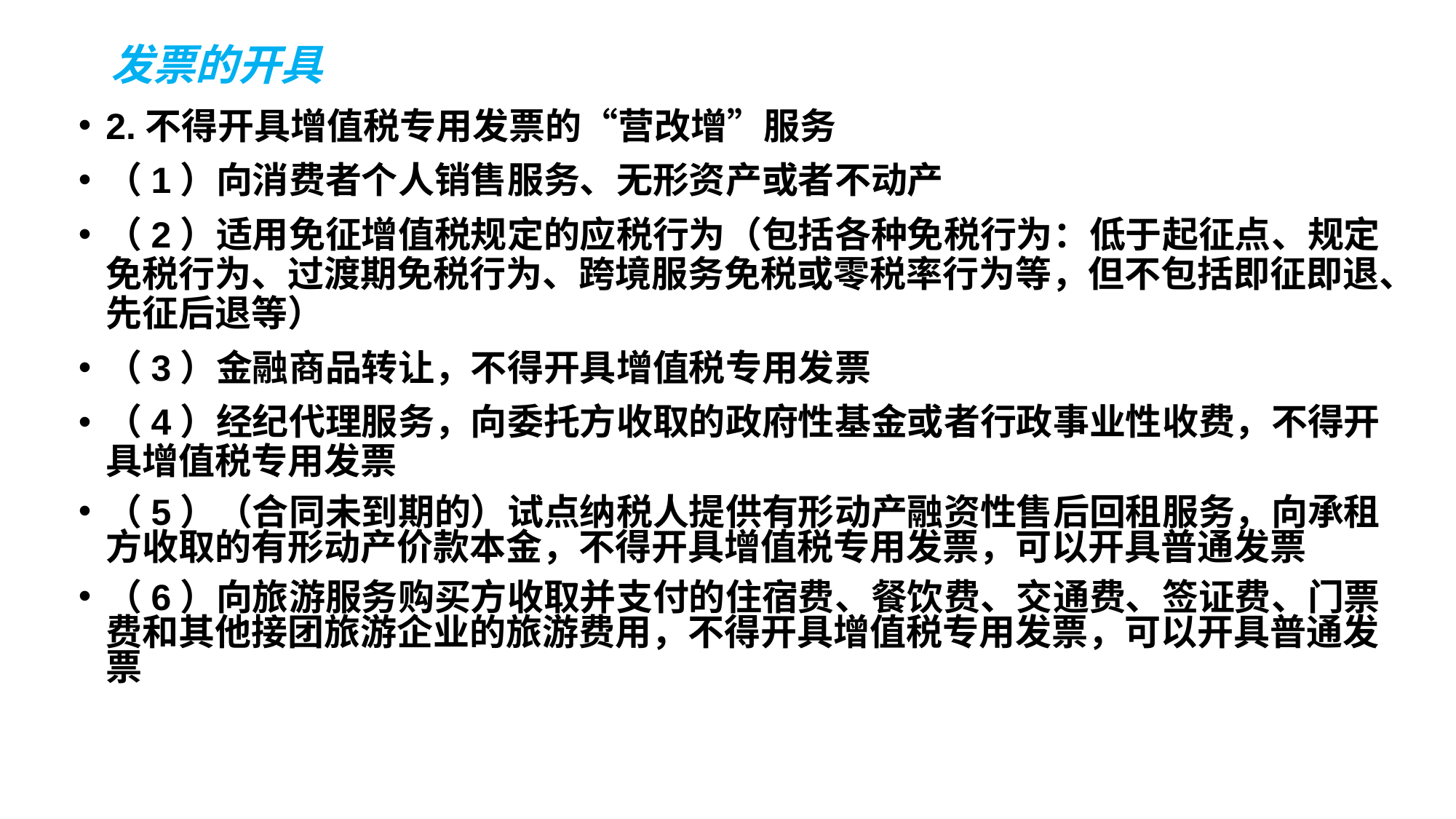

# 发票的开具
2.不得开具增值税专用发票的“营改增”服务
（1）向消费者个人销售服务、无形资产或者不动产
（2）适用免征增值税规定的应税行为（包括各种免税行为：低于起征点、规定免税行为、过渡期免税行为、跨境服务免税或零税率行为等，但不包括即征即退、先征后退等）
（3）金融商品转让，不得开具增值税专用发票
（4）经纪代理服务，向委托方收取的政府性基金或者行政事业性收费，不得开具增值税专用发票
（5）（合同未到期的）试点纳税人提供有形动产融资性售后回租服务，向承租方收取的有形动产价款本金，不得开具增值税专用发票，可以开具普通发票
（6）向旅游服务购买方收取并支付的住宿费、餐饮费、交通费、签证费、门票费和其他接团旅游企业的旅游费用，不得开具增值税专用发票，可以开具普通发票